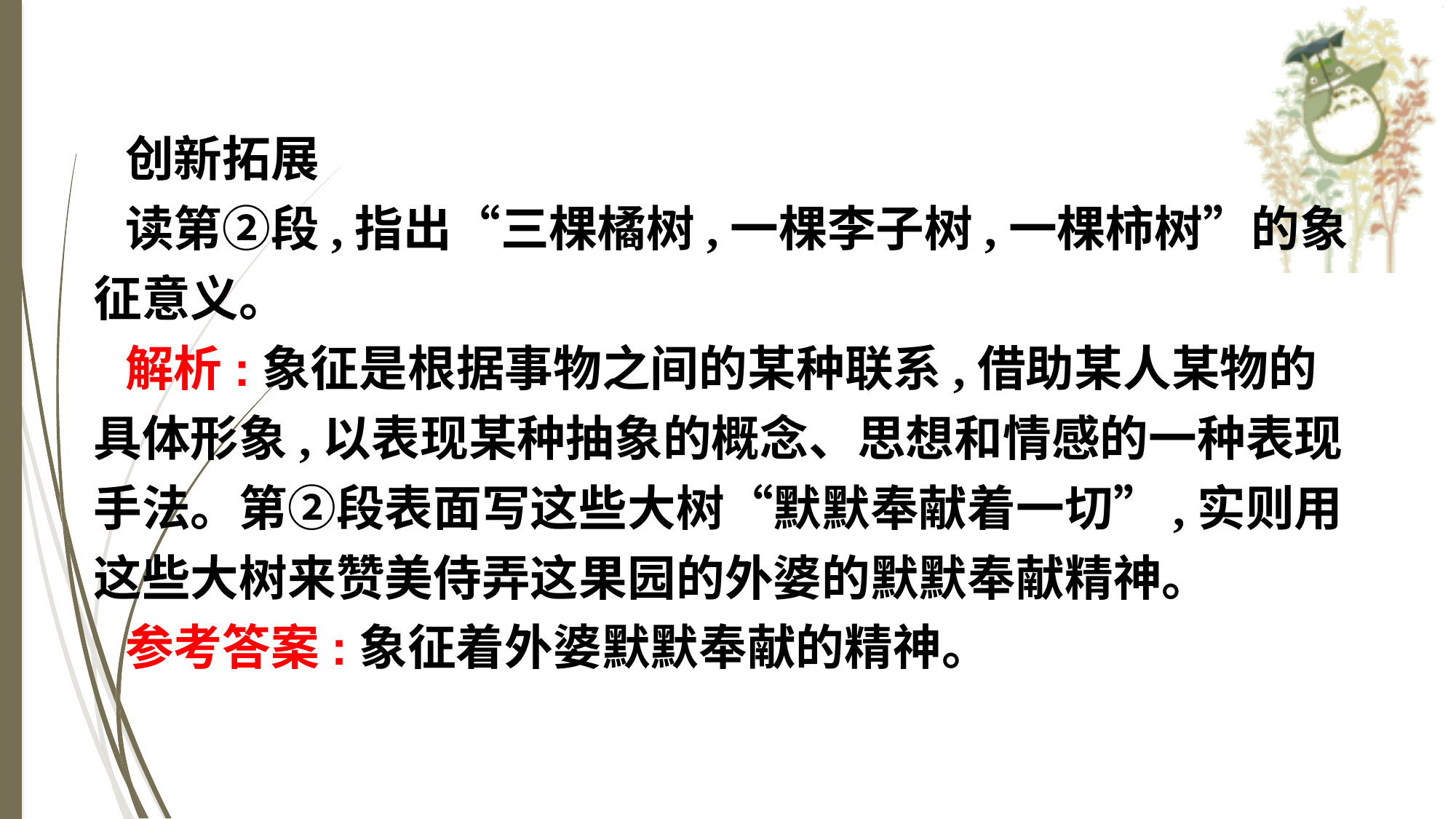

创新拓展
读第②段,指出“三棵橘树,一棵李子树,一棵柿树”的象征意义。
解析:象征是根据事物之间的某种联系,借助某人某物的具体形象,以表现某种抽象的概念、思想和情感的一种表现手法。第②段表面写这些大树“默默奉献着一切”,实则用这些大树来赞美侍弄这果园的外婆的默默奉献精神。
参考答案:象征着外婆默默奉献的精神。